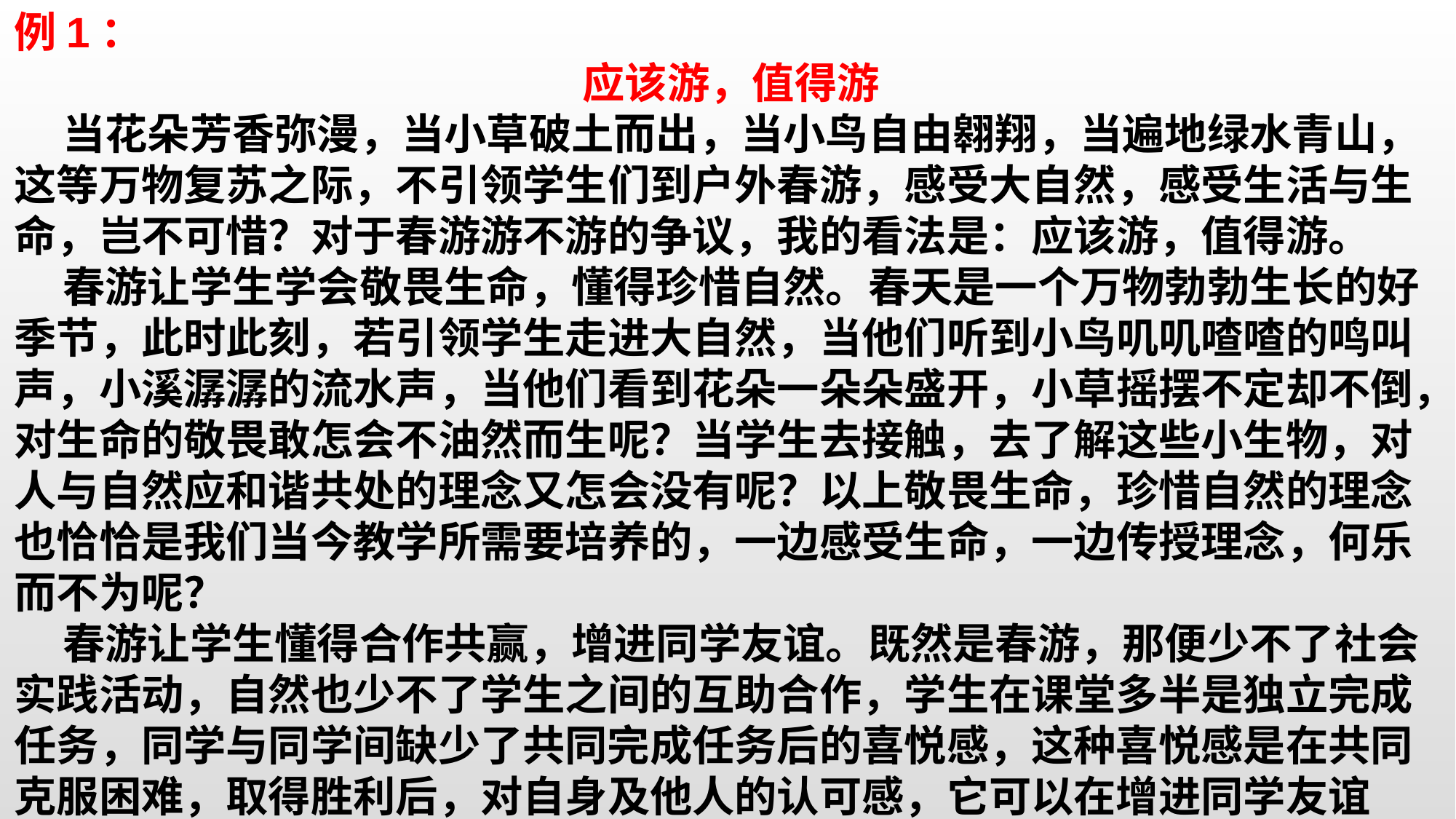

例1：
应该游，值得游
    当花朵芳香弥漫，当小草破土而出，当小鸟自由翱翔，当遍地绿水青山，这等万物复苏之际，不引领学生们到户外春游，感受大自然，感受生活与生命，岂不可惜？对于春游游不游的争议，我的看法是：应该游，值得游。
    春游让学生学会敬畏生命，懂得珍惜自然。春天是一个万物勃勃生长的好季节，此时此刻，若引领学生走进大自然，当他们听到小鸟叽叽喳喳的鸣叫声，小溪潺潺的流水声，当他们看到花朵一朵朵盛开，小草摇摆不定却不倒，对生命的敬畏敢怎会不油然而生呢？当学生去接触，去了解这些小生物，对人与自然应和谐共处的理念又怎会没有呢？以上敬畏生命，珍惜自然的理念也恰恰是我们当今教学所需要培养的，一边感受生命，一边传授理念，何乐而不为呢？
    春游让学生懂得合作共赢，增进同学友谊。既然是春游，那便少不了社会实践活动，自然也少不了学生之间的互助合作，学生在课堂多半是独立完成任务，同学与同学间缺少了共同完成任务后的喜悦感，这种喜悦感是在共同克服困难，取得胜利后，对自身及他人的认可感，它可以在增进同学友谊